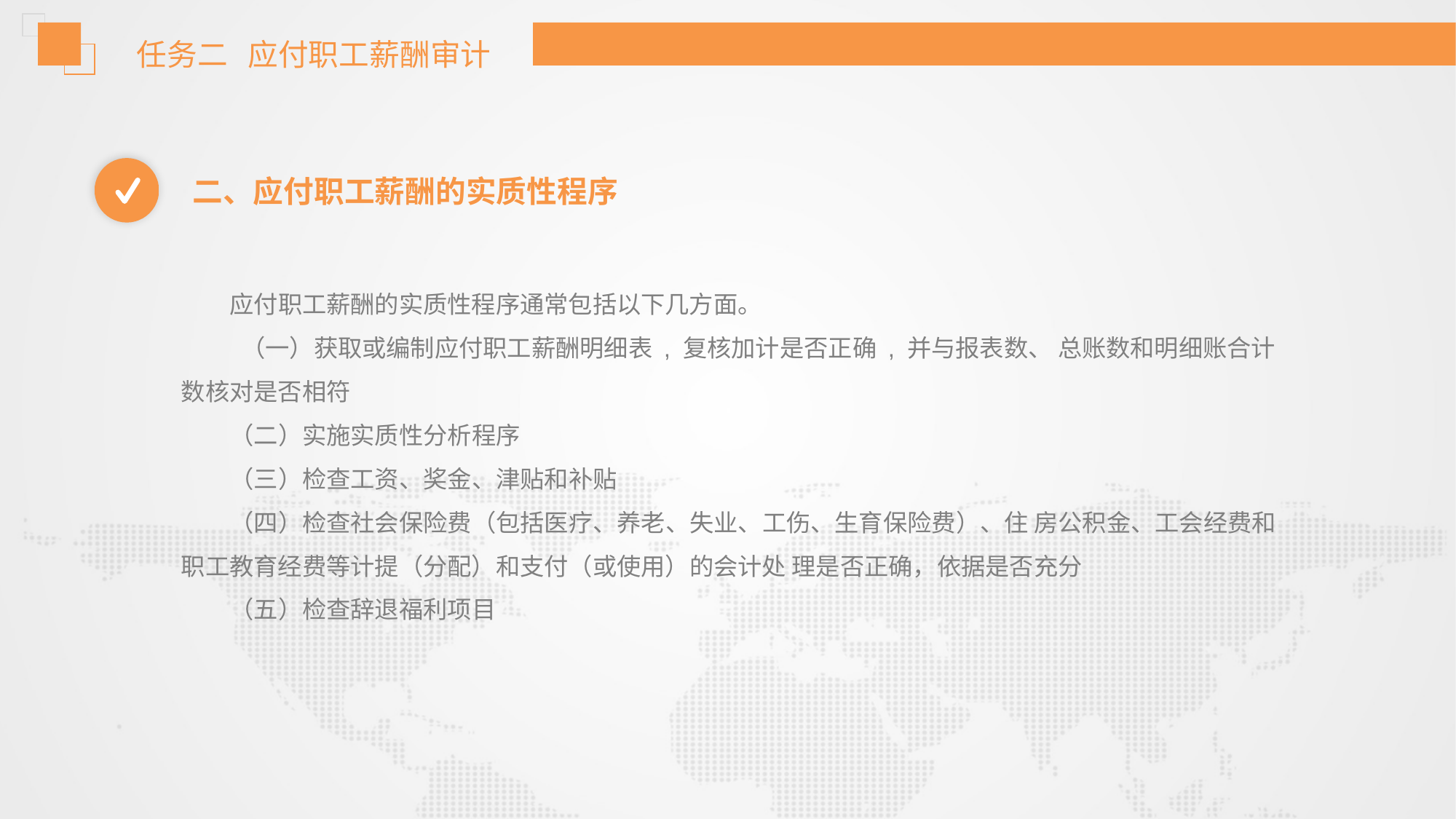

任务二   应付职工薪酬审计

二、应付职工薪酬的实质性程序
应付职工薪酬的实质性程序通常包括以下几方面。
 （一）获取或编制应付职工薪酬明细表 , 复核加计是否正确 , 并与报表数、 总账数和明细账合计数核对是否相符
（二）实施实质性分析程序
（三）检查工资、奖金、津贴和补贴
（四）检查社会保险费（包括医疗、养老、失业、工伤、生育保险费）、住 房公积金、工会经费和职工教育经费等计提（分配）和支付（或使用）的会计处 理是否正确，依据是否充分
（五）检查辞退福利项目